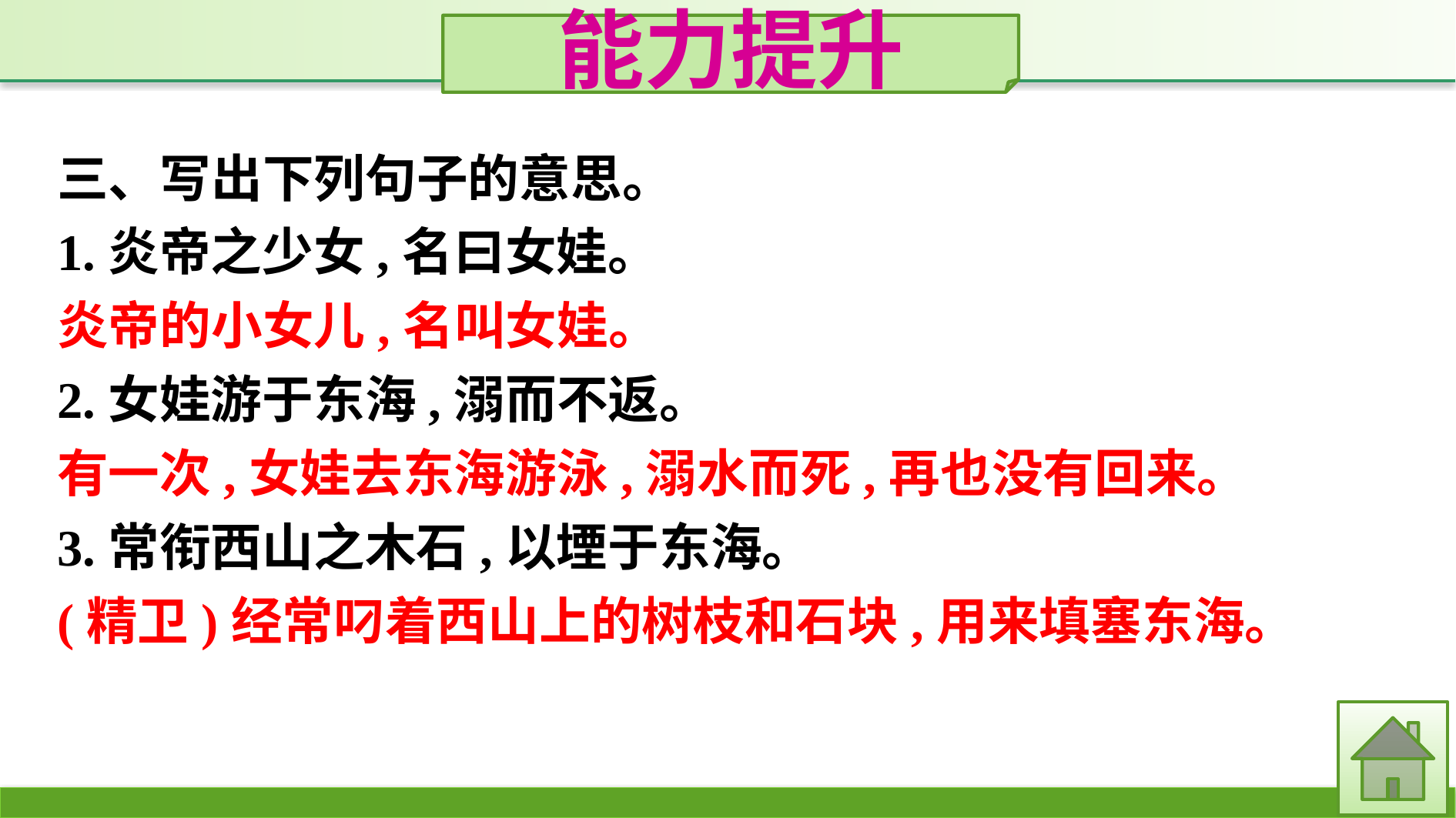

能力提升
三、写出下列句子的意思。
1.炎帝之少女,名曰女娃。
炎帝的小女儿,名叫女娃。
2.女娃游于东海,溺而不返。
有一次,女娃去东海游泳,溺水而死,再也没有回来。
3.常衔西山之木石,以堙于东海。
(精卫)经常叼着西山上的树枝和石块,用来填塞东海。